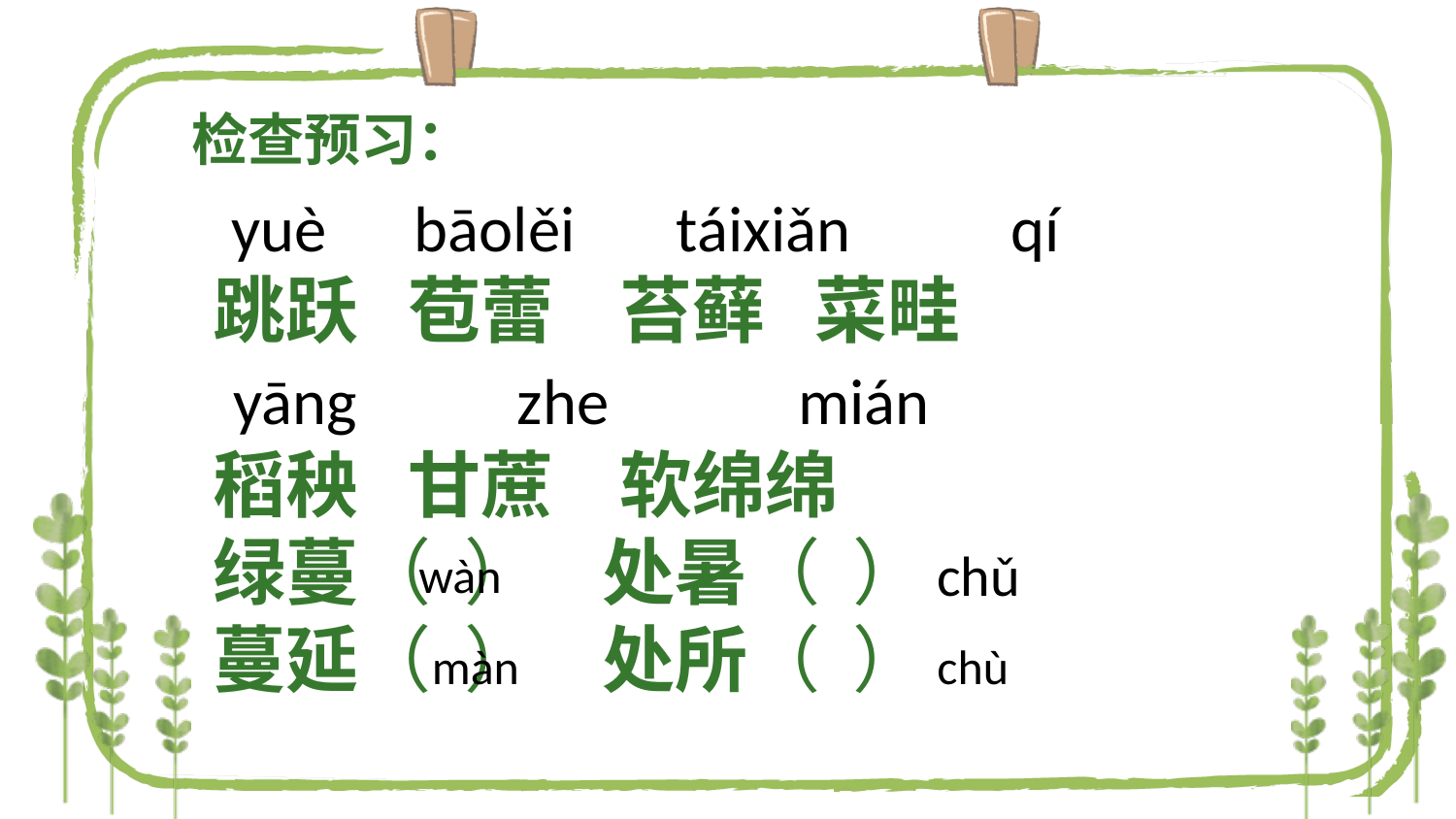

检查预习：
 yuè      bāolěi      táixiǎn           qí
跳跃   苞蕾    苔藓   菜畦
 yāng           zhe             mián
稻秧   甘蔗    软绵绵
绿蔓（  ）    处暑（  ）
蔓延（  ）    处所（  ）
chǔ
wàn
màn
chù